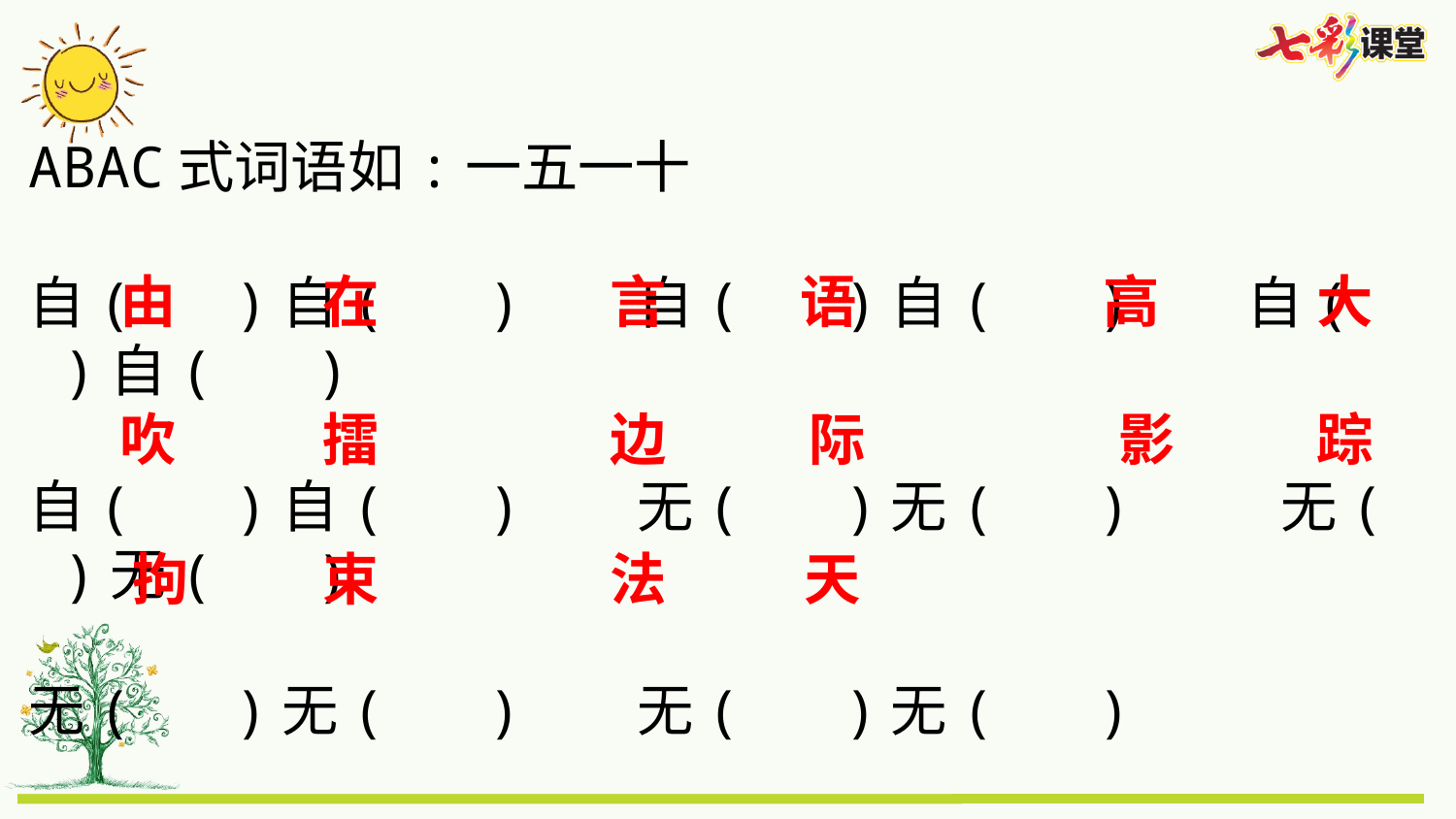

ABAC式词语如:一五一十

自(   )自(   )   自(   )自(   )   自(    )自(   )

自(   )自(   )   无(   )无(   )    无(   )无(   )

无(   )无(   )   无(   )无(   )
由
在
言
语
高
大
吹
擂
边
际
影
踪
拘
束
法
天